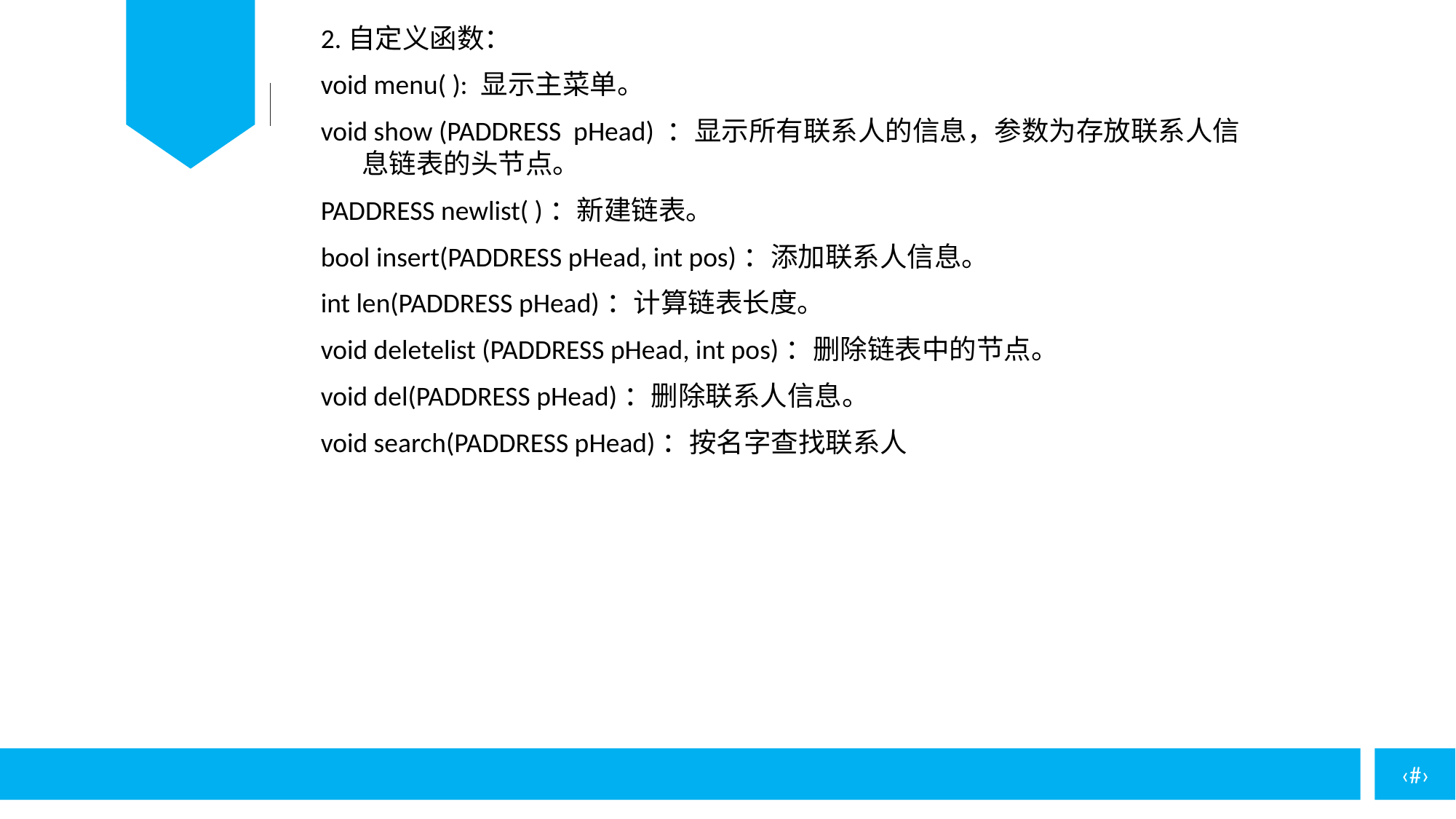

2.自定义函数：
void menu( ): 显示主菜单。
void show (PADDRESS  pHead) ：显示所有联系人的信息，参数为存放联系人信息链表的头节点。
PADDRESS newlist( )：新建链表。
bool insert(PADDRESS pHead, int pos)：添加联系人信息。
int len(PADDRESS pHead)：计算链表长度。
void deletelist (PADDRESS pHead, int pos)：删除链表中的节点。
void del(PADDRESS pHead)：删除联系人信息。
void search(PADDRESS pHead)：按名字查找联系人